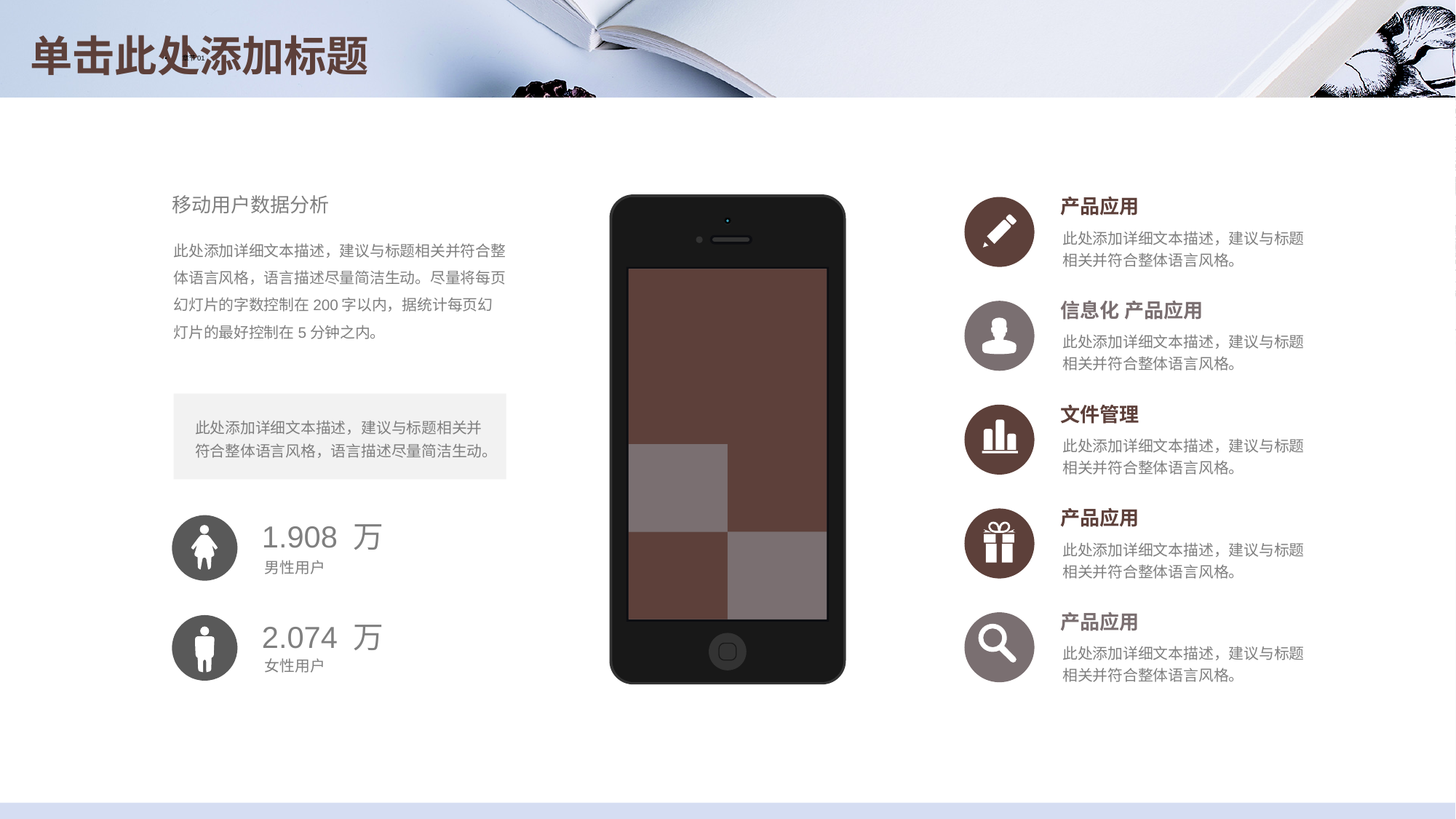

# 单击此处添加标题
章节 01

移动用户数据分析
产品应用

此处添加详细文本描述，建议与标题相关并符合整体语言风格。
此处添加详细文本描述，建议与标题相关并符合整体语言风格，语言描述尽量简洁生动。尽量将每页幻灯片的字数控制在200字以内，据统计每页幻灯片的最好控制在5分钟之内。

信息化 产品应用

此处添加详细文本描述，建议与标题相关并符合整体语言风格。
此处添加详细文本描述，建议与标题相关并符合整体语言风格，语言描述尽量简洁生动。
文件管理

此处添加详细文本描述，建议与标题相关并符合整体语言风格。

产品应用

1.908 万

此处添加详细文本描述，建议与标题相关并符合整体语言风格。
男性用户
2.074 万
产品应用

此处添加详细文本描述，建议与标题相关并符合整体语言风格。
女性用户